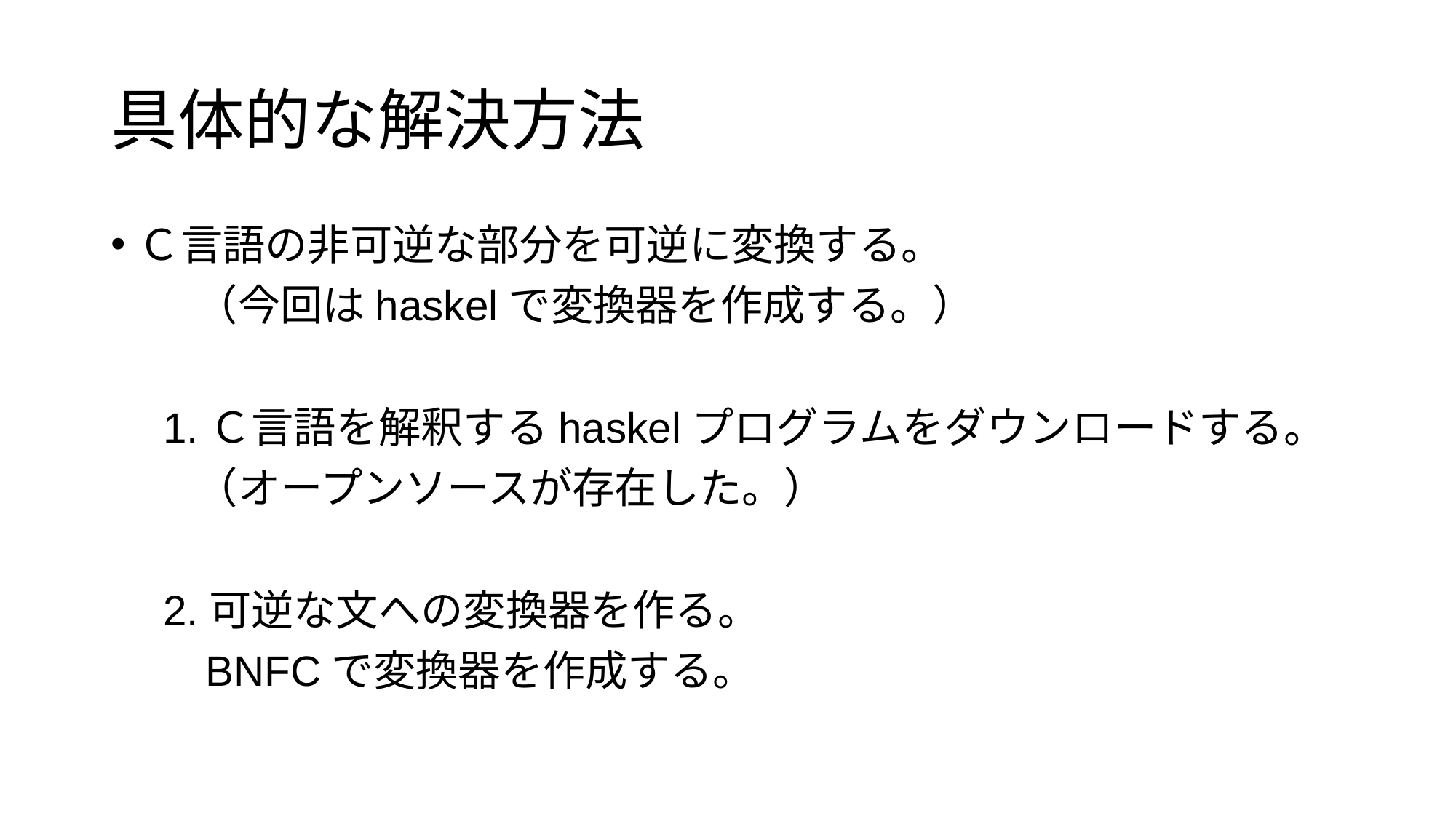

# 具体的な解決方法
Ｃ言語の非可逆な部分を可逆に変換する。
　　（今回はhaskelで変換器を作成する。）

　1.Ｃ言語を解釈するhaskelプログラムをダウンロードする。
　　（オープンソースが存在した。）

　2.可逆な文への変換器を作る。
　　BNFCで変換器を作成する。